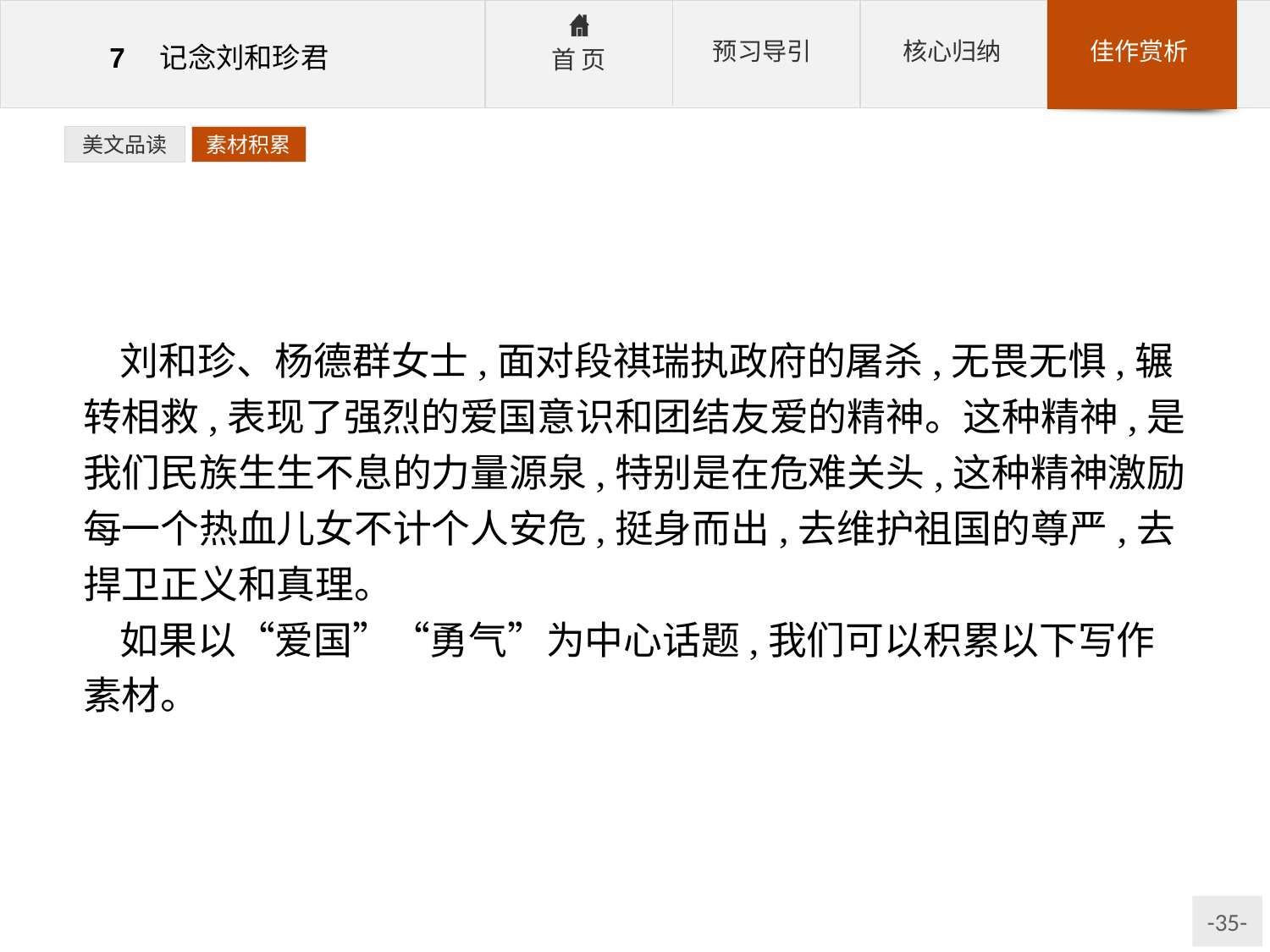

美文品读
素材积累
刘和珍、杨德群女士,面对段祺瑞执政府的屠杀,无畏无惧,辗转相救,表现了强烈的爱国意识和团结友爱的精神。这种精神,是我们民族生生不息的力量源泉,特别是在危难关头,这种精神激励每一个热血儿女不计个人安危,挺身而出,去维护祖国的尊严,去捍卫正义和真理。
如果以“爱国”“勇气”为中心话题,我们可以积累以下写作素材。